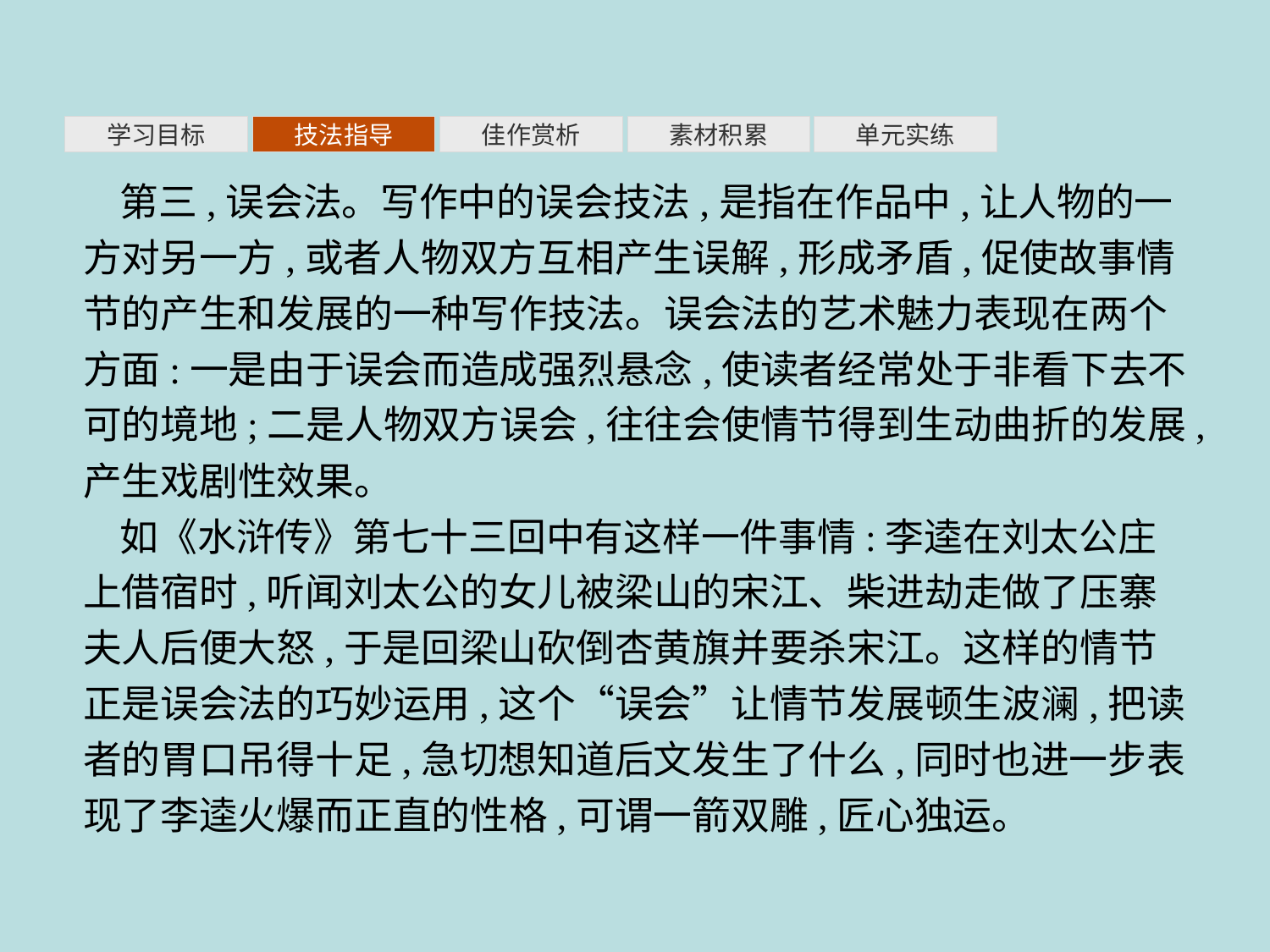

素材积累
学习目标
技法指导
佳作赏析
单元实练
第三,误会法。写作中的误会技法,是指在作品中,让人物的一方对另一方,或者人物双方互相产生误解,形成矛盾,促使故事情节的产生和发展的一种写作技法。误会法的艺术魅力表现在两个方面:一是由于误会而造成强烈悬念,使读者经常处于非看下去不可的境地;二是人物双方误会,往往会使情节得到生动曲折的发展,产生戏剧性效果。
如《水浒传》第七十三回中有这样一件事情:李逵在刘太公庄上借宿时,听闻刘太公的女儿被梁山的宋江、柴进劫走做了压寨夫人后便大怒,于是回梁山砍倒杏黄旗并要杀宋江。这样的情节正是误会法的巧妙运用,这个“误会”让情节发展顿生波澜,把读者的胃口吊得十足,急切想知道后文发生了什么,同时也进一步表现了李逵火爆而正直的性格,可谓一箭双雕,匠心独运。